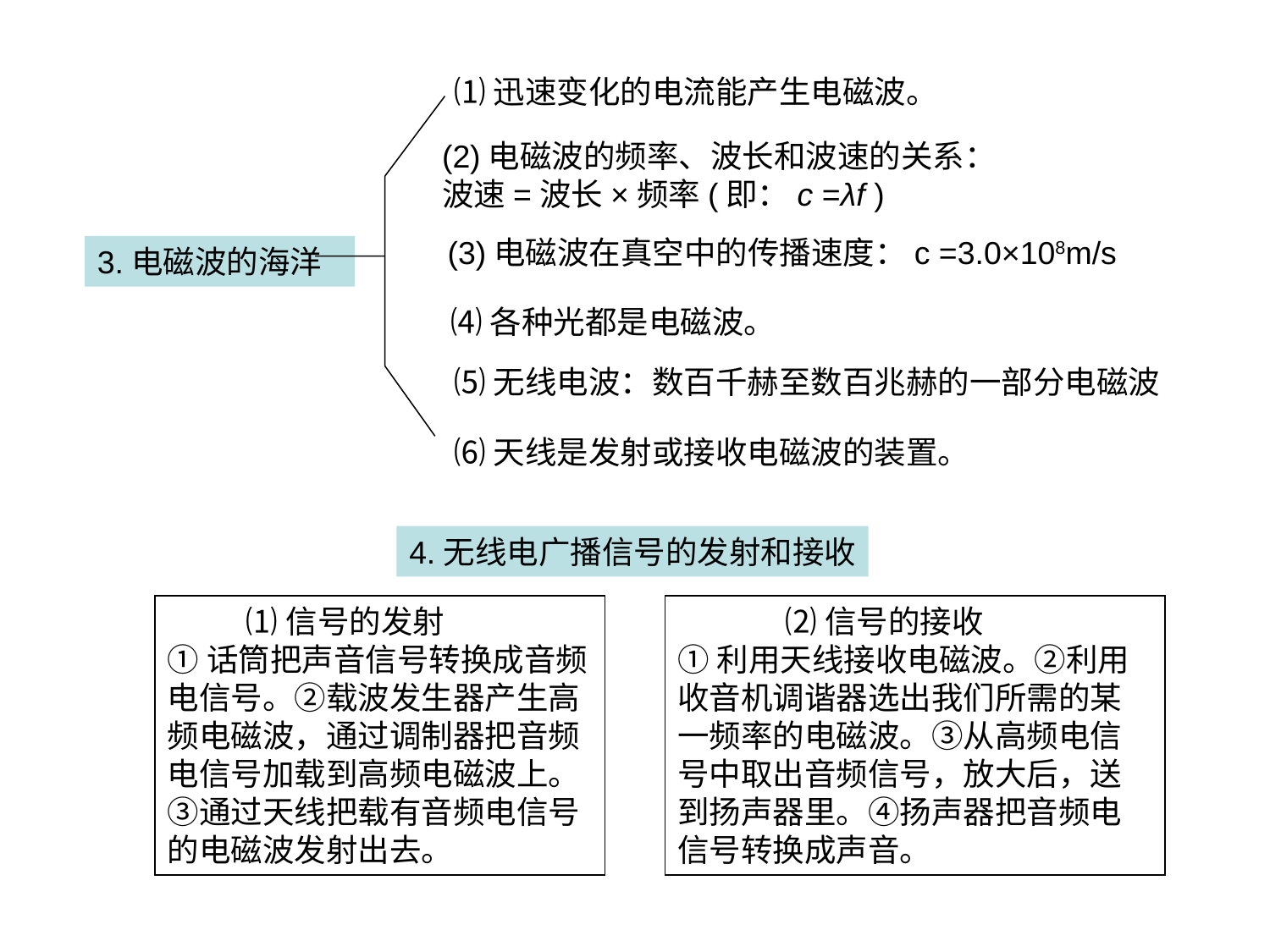

⑴迅速变化的电流能产生电磁波。

(2)电磁波的频率、波长和波速的关系：
波速=波长×频率(即：c =λf )

(3)电磁波在真空中的传播速度：c =3.0×108m/s
3.电磁波的海洋

⑷各种光都是电磁波。
⑸无线电波：数百千赫至数百兆赫的一部分电磁波

⑹天线是发射或接收电磁波的装置。
4.无线电广播信号的发射和接收
           ⑴信号的发射
①话筒把声音信号转换成音频电信号。②载波发生器产生高频电磁波，通过调制器把音频电信号加载到高频电磁波上。③通过天线把载有音频电信号的电磁波发射出去。
               ⑵信号的接收
①利用天线接收电磁波。②利用收音机调谐器选出我们所需的某一频率的电磁波。③从高频电信号中取出音频信号，放大后，送到扬声器里。④扬声器把音频电信号转换成声音。